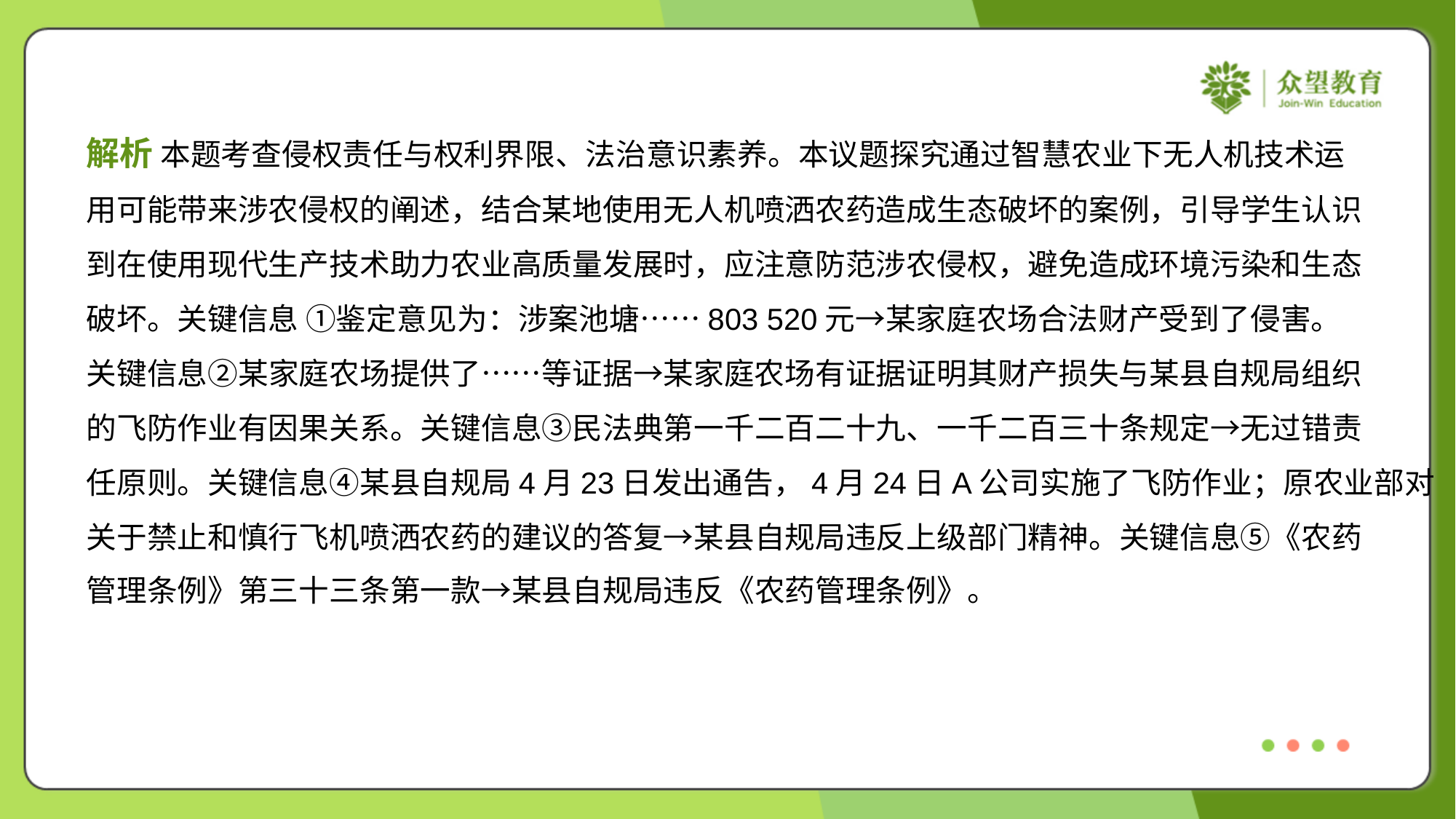

解析 本题考查侵权责任与权利界限、法治意识素养。本议题探究通过智慧农业下无人机技术运
用可能带来涉农侵权的阐述，结合某地使用无人机喷洒农药造成生态破坏的案例，引导学生认识
到在使用现代生产技术助力农业高质量发展时，应注意防范涉农侵权，避免造成环境污染和生态
破坏。关键信息 ①鉴定意见为：涉案池塘……803 520元→某家庭农场合法财产受到了侵害。
关键信息②某家庭农场提供了……等证据→某家庭农场有证据证明其财产损失与某县自规局组织
的飞防作业有因果关系。关键信息③民法典第一千二百二十九、一千二百三十条规定→无过错责
任原则。关键信息④某县自规局4月23日发出通告，4月24日A公司实施了飞防作业；原农业部对
关于禁止和慎行飞机喷洒农药的建议的答复→某县自规局违反上级部门精神。关键信息⑤《农药
管理条例》第三十三条第一款→某县自规局违反《农药管理条例》。